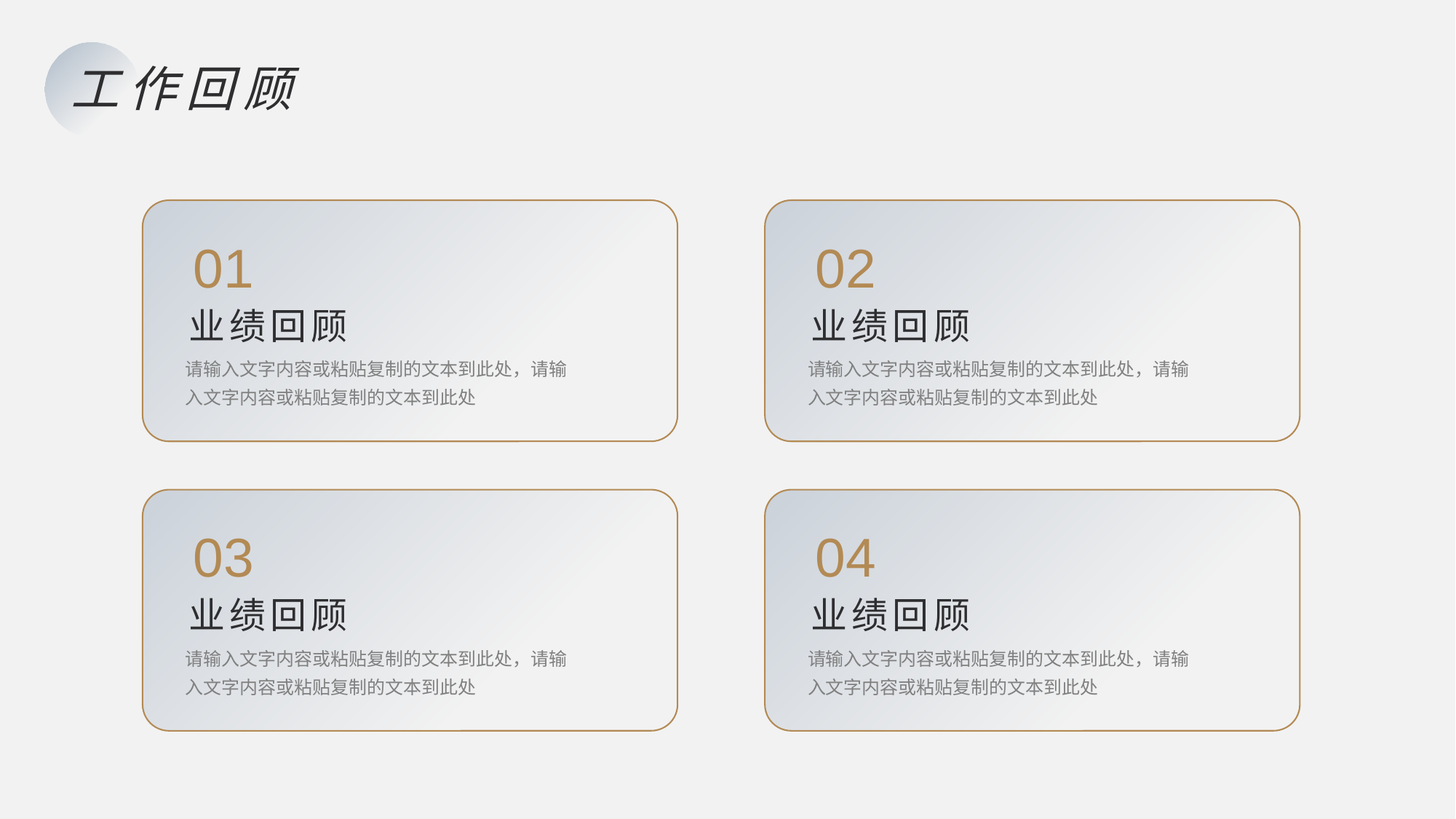

工作回顾

01
02
业绩回顾
请输入文字内容或粘贴复制的文本到此处，请输入文字内容或粘贴复制的文本到此处
业绩回顾
请输入文字内容或粘贴复制的文本到此处，请输入文字内容或粘贴复制的文本到此处

03
04
业绩回顾
请输入文字内容或粘贴复制的文本到此处，请输入文字内容或粘贴复制的文本到此处
业绩回顾
请输入文字内容或粘贴复制的文本到此处，请输入文字内容或粘贴复制的文本到此处